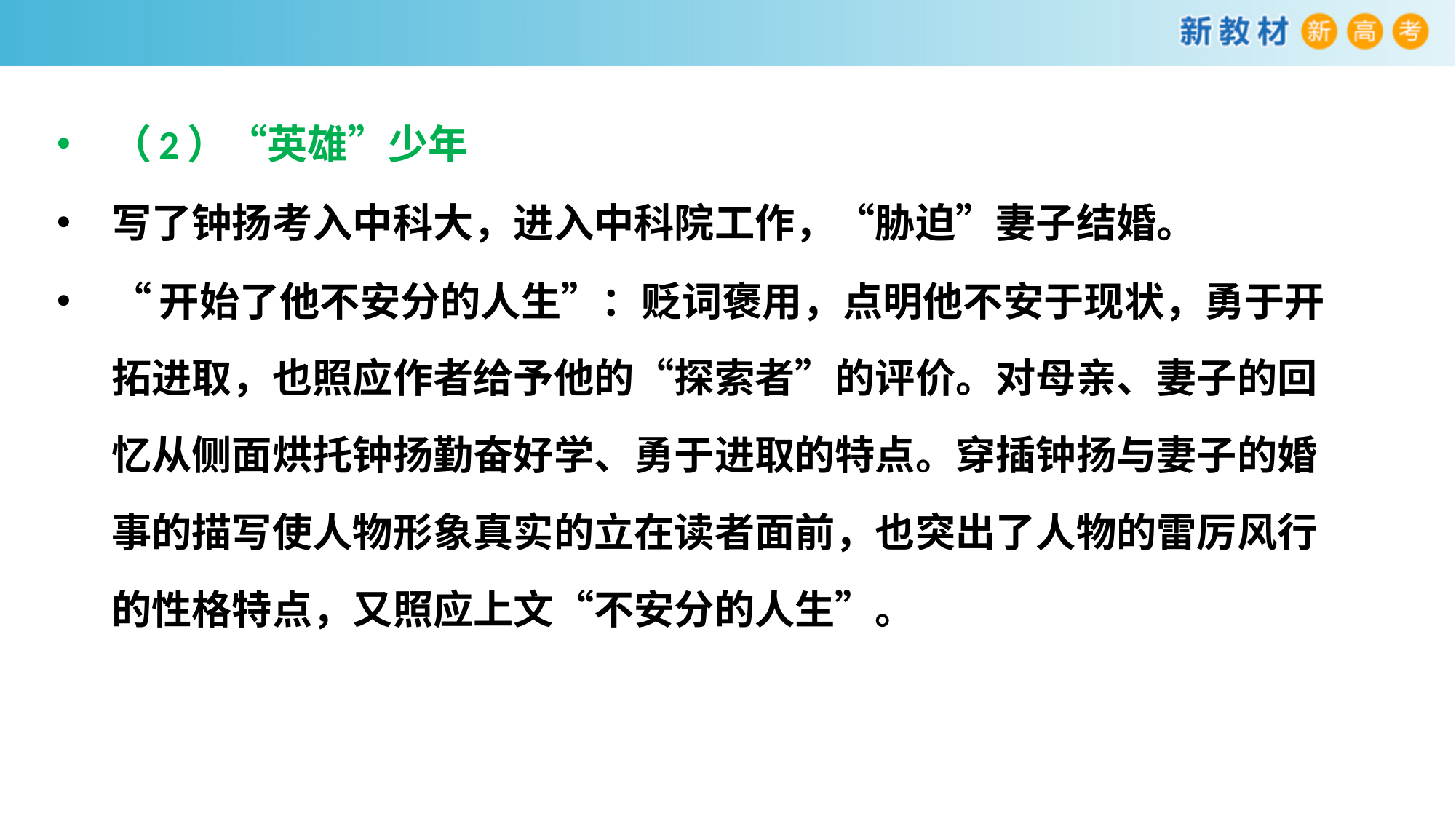

（2）“英雄”少年
写了钟扬考入中科大，进入中科院工作，“胁迫”妻子结婚。
“开始了他不安分的人生”：贬词褒用，点明他不安于现状，勇于开拓进取，也照应作者给予他的“探索者”的评价。对母亲、妻子的回忆从侧面烘托钟扬勤奋好学、勇于进取的特点。穿插钟扬与妻子的婚事的描写使人物形象真实的立在读者面前，也突出了人物的雷厉风行的性格特点，又照应上文“不安分的人生”。